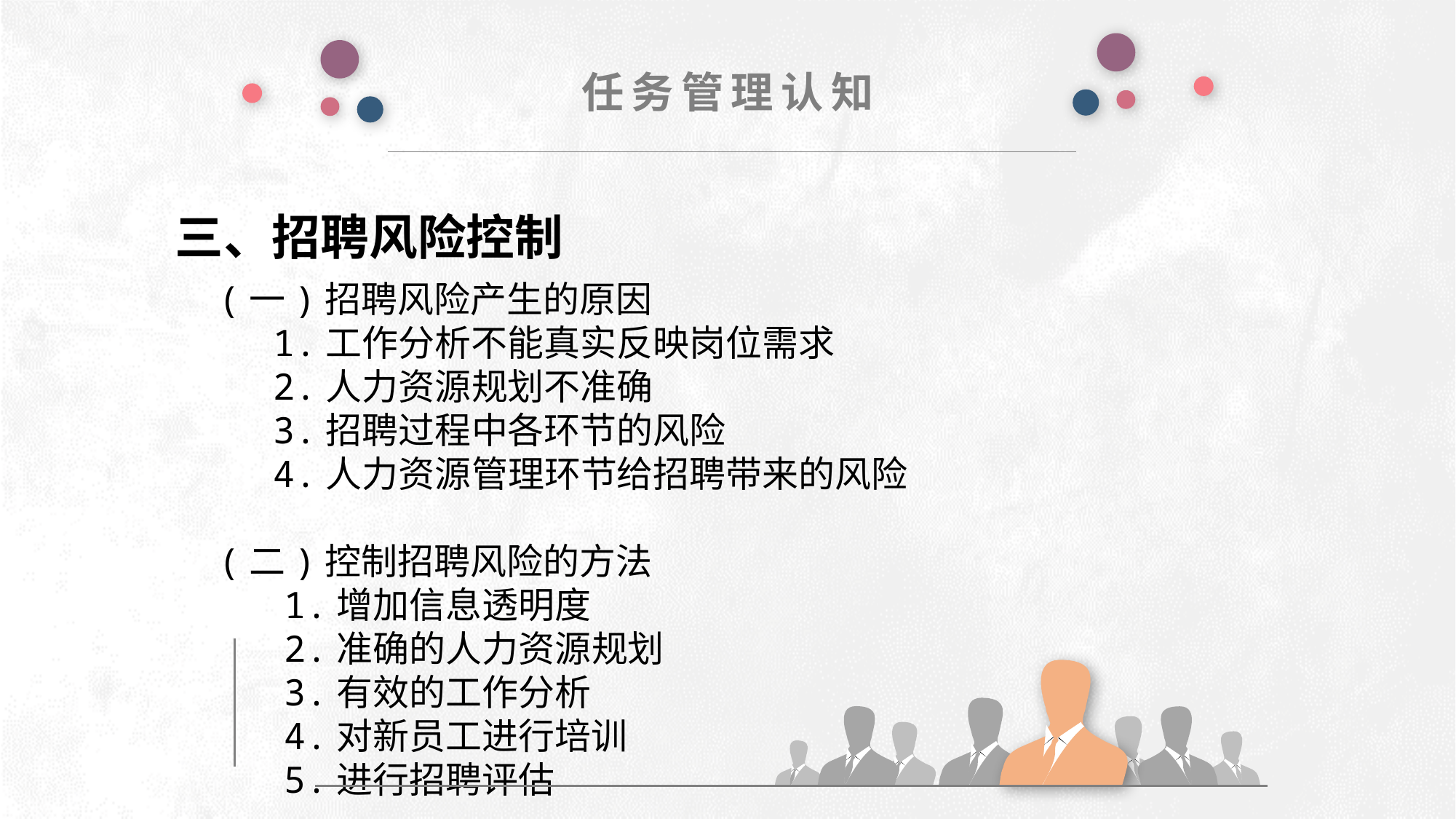

任务管理认知

三、招聘风险控制
(一)招聘风险产生的原因
1.工作分析不能真实反映岗位需求
2.人力资源规划不准确
3.招聘过程中各环节的风险
4.人力资源管理环节给招聘带来的风险

(二)控制招聘风险的方法
   1.增加信息透明度
   2.准确的人力资源规划
   3.有效的工作分析
   4.对新员工进行培训
   5.进行招聘评估